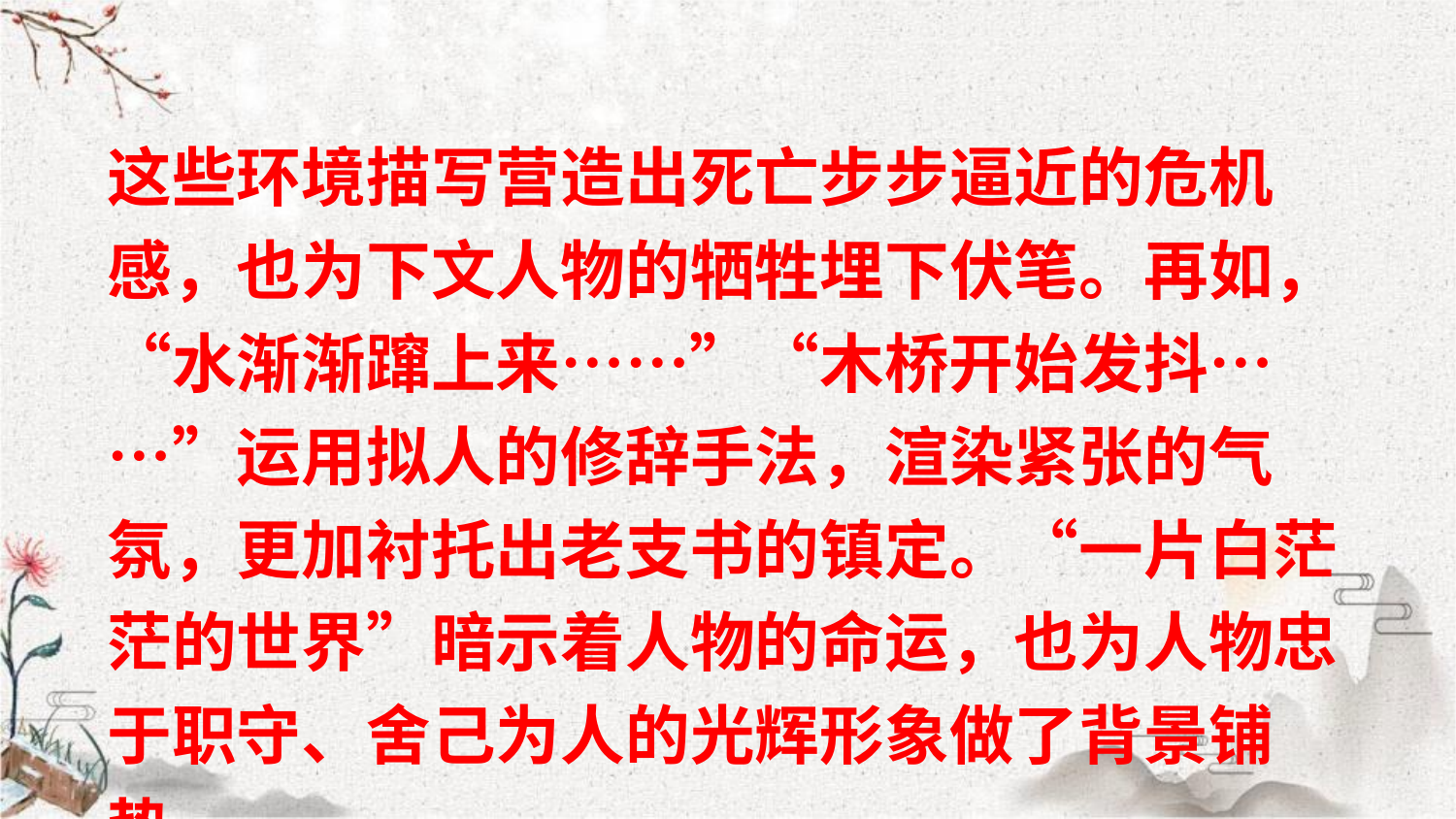

这些环境描写营造出死亡步步逼近的危机感，也为下文人物的牺牲埋下伏笔。再如，“水渐渐蹿上来……”“木桥开始发抖……”运用拟人的修辞手法，渲染紧张的气氛，更加衬托出老支书的镇定。“一片白茫茫的世界”暗示着人物的命运，也为人物忠于职守、舍己为人的光辉形象做了背景铺垫。